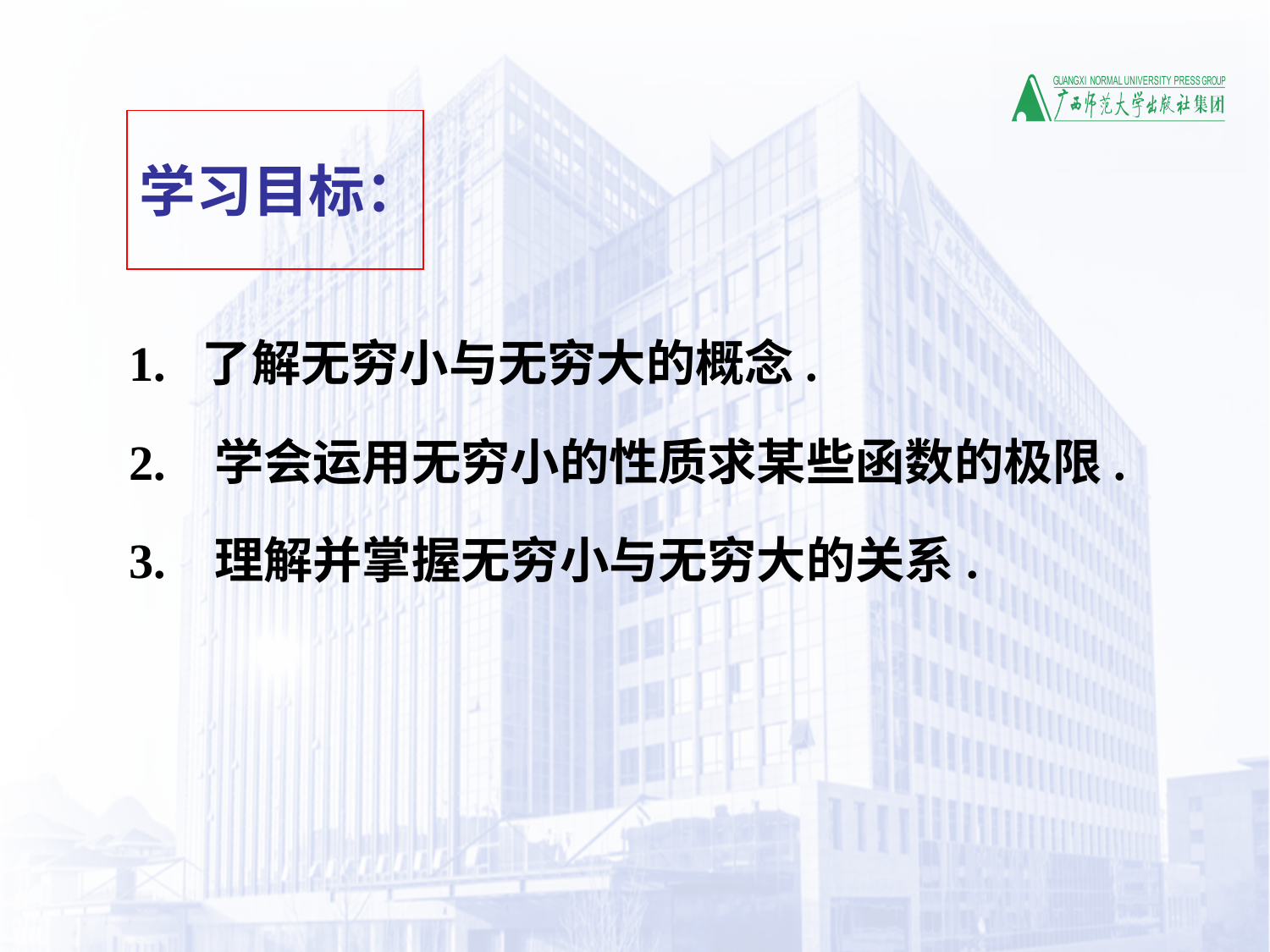

学习目标：
1.  了解无穷小与无穷大的概念.
2.   学会运用无穷小的性质求某些函数的极限.
3.   理解并掌握无穷小与无穷大的关系.